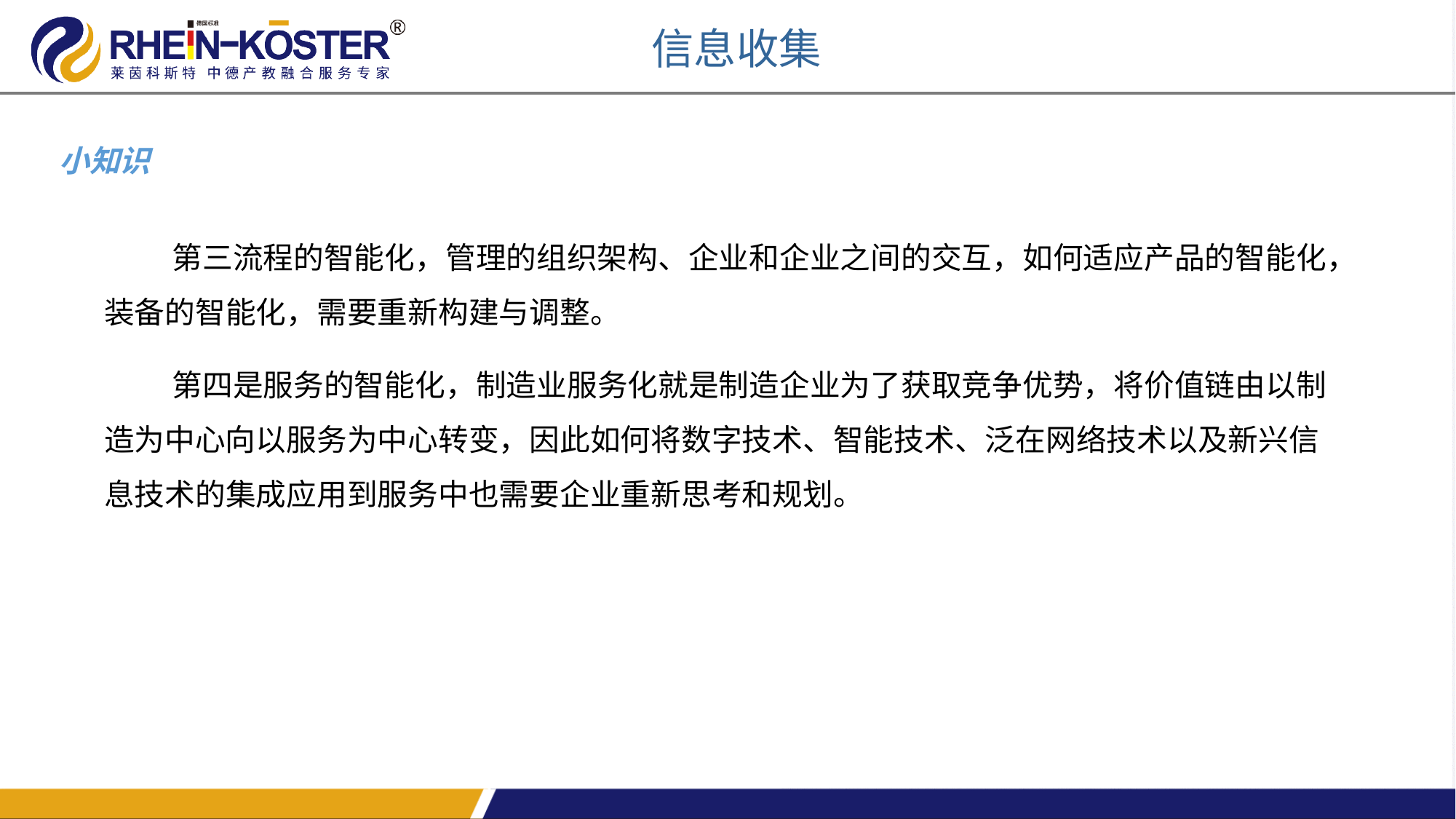

信息收集
小知识
         第三流程的智能化，管理的组织架构、企业和企业之间的交互，如何适应产品的智能化，装备的智能化，需要重新构建与调整。
         第四是服务的智能化，制造业服务化就是制造企业为了获取竞争优势，将价值链由以制造为中心向以服务为中心转变，因此如何将数字技术、智能技术、泛在网络技术以及新兴信息技术的集成应用到服务中也需要企业重新思考和规划。